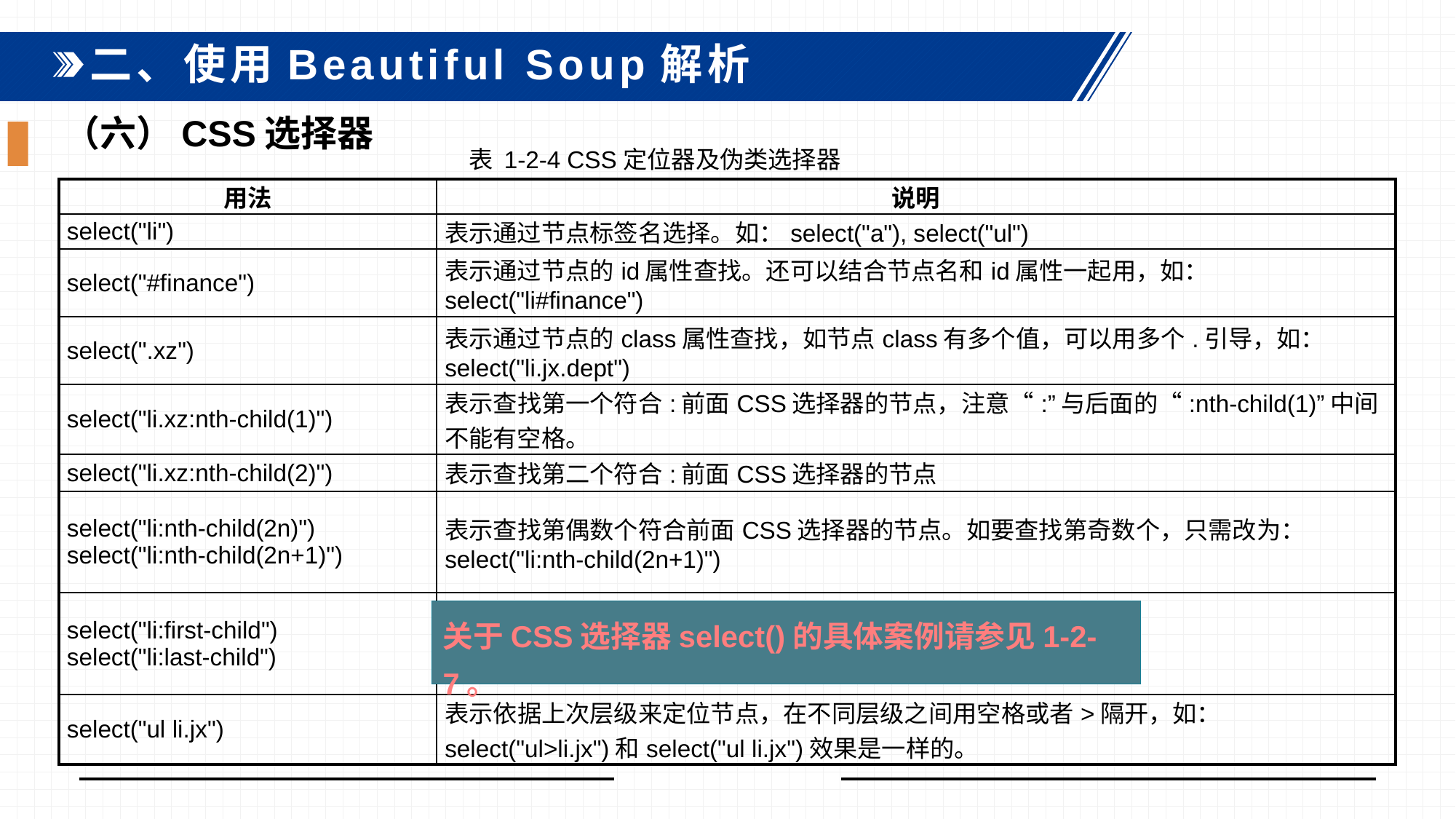

二、使用Beautiful Soup解析
（六）CSS选择器

表 1-2-4 CSS定位器及伪类选择器
| 用法 | 说明 |
| --- | --- |
| select("li") | 表示通过节点标签名选择。如：select("a"), select("ul") |
| select("#finance") | 表示通过节点的id属性查找。还可以结合节点名和id属性一起用，如：select("li#finance") |
| select(".xz") | 表示通过节点的class属性查找，如节点class有多个值，可以用多个.引导，如：select("li.jx.dept") |
| select("li.xz:nth-child(1)") | 表示查找第一个符合:前面CSS选择器的节点，注意“:”与后面的“:nth-child(1)”中间不能有空格。 |
| select("li.xz:nth-child(2)") | 表示查找第二个符合:前面CSS选择器的节点 |
| select("li:nth-child(2n)") select("li:nth-child(2n+1)") | 表示查找第偶数个符合前面CSS选择器的节点。如要查找第奇数个，只需改为：select("li:nth-child(2n+1)") |
| select("li:first-child") select("li:last-child") | 分别表示符合:前面CSS选择器的第一个、最后一个节点。 |
| select("ul li.jx") | 表示依据上次层级来定位节点，在不同层级之间用空格或者>隔开，如：select("ul>li.jx")和select("ul li.jx")效果是一样的。 |
关于CSS选择器select()的具体案例请参见1-2-7。